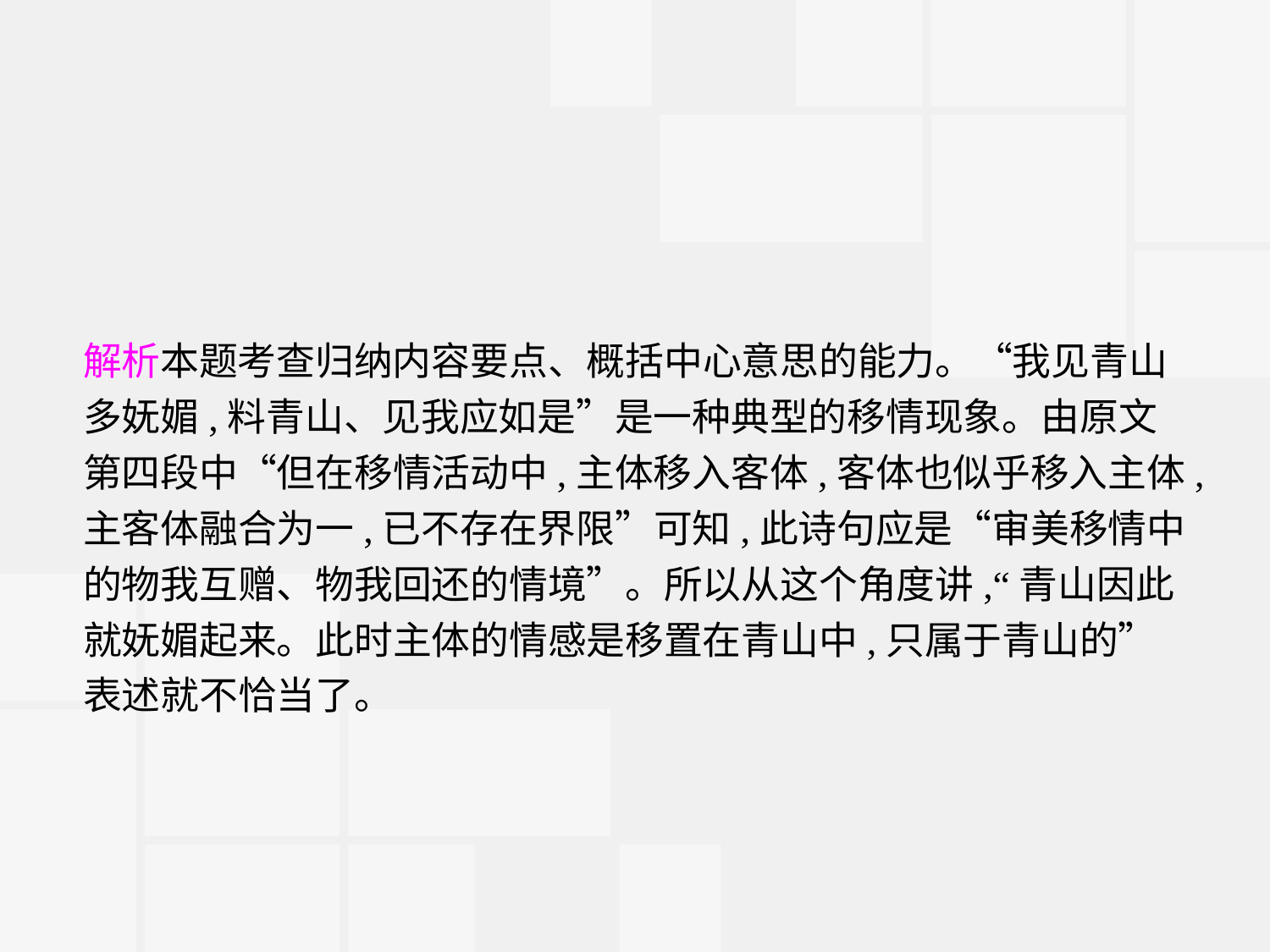

解析本题考查归纳内容要点、概括中心意思的能力。“我见青山多妩媚,料青山、见我应如是”是一种典型的移情现象。由原文第四段中“但在移情活动中,主体移入客体,客体也似乎移入主体,主客体融合为一,已不存在界限”可知,此诗句应是“审美移情中的物我互赠、物我回还的情境”。所以从这个角度讲,“青山因此就妩媚起来。此时主体的情感是移置在青山中,只属于青山的”表述就不恰当了。